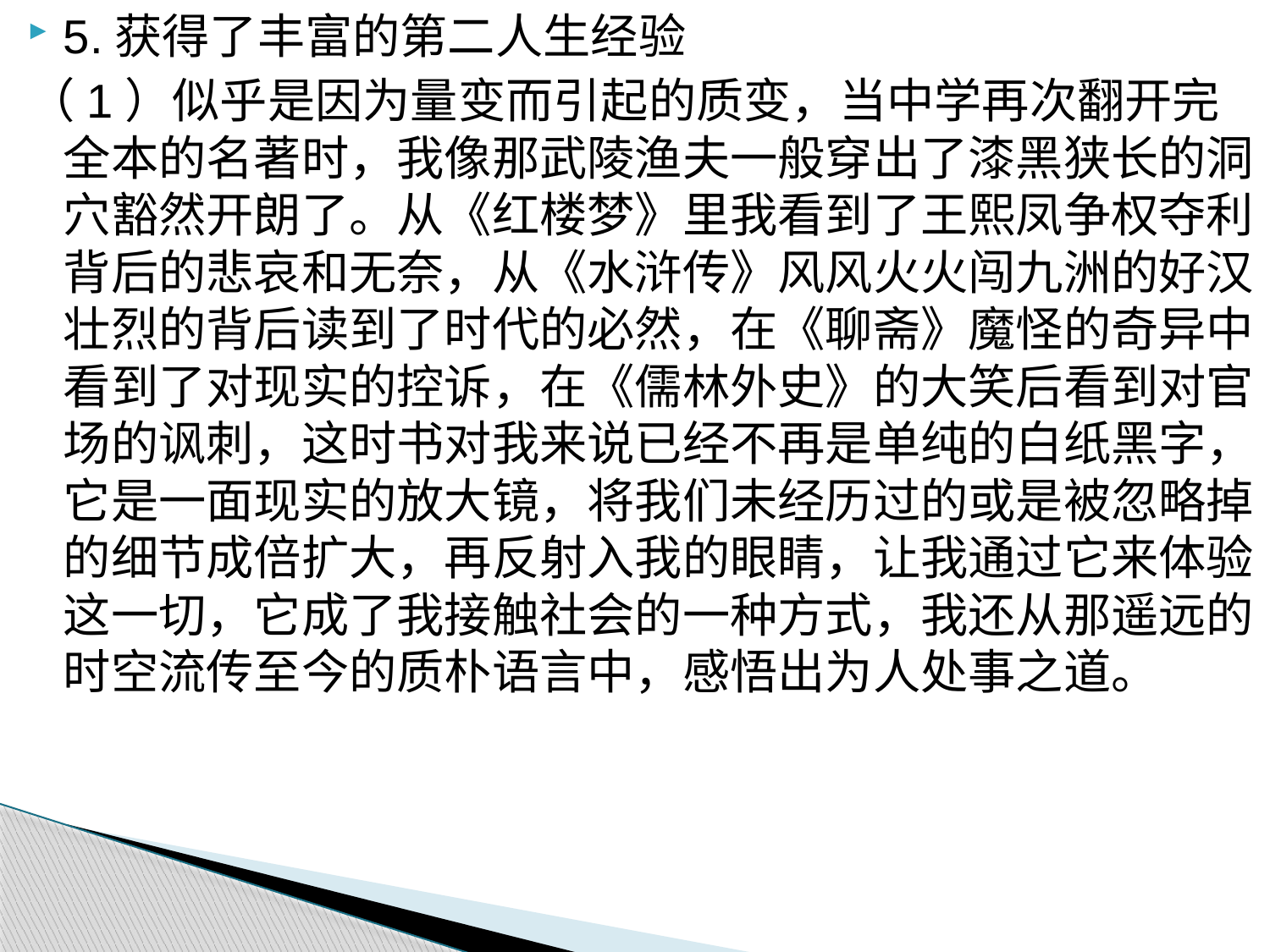

5.获得了丰富的第二人生经验
（1）似乎是因为量变而引起的质变，当中学再次翻开完全本的名著时，我像那武陵渔夫一般穿出了漆黑狭长的洞穴豁然开朗了。从《红楼梦》里我看到了王熙凤争权夺利背后的悲哀和无奈，从《水浒传》风风火火闯九洲的好汉壮烈的背后读到了时代的必然，在《聊斋》魔怪的奇异中看到了对现实的控诉，在《儒林外史》的大笑后看到对官场的讽刺，这时书对我来说已经不再是单纯的白纸黑字，它是一面现实的放大镜，将我们未经历过的或是被忽略掉的细节成倍扩大，再反射入我的眼睛，让我通过它来体验这一切，它成了我接触社会的一种方式，我还从那遥远的时空流传至今的质朴语言中，感悟出为人处事之道。